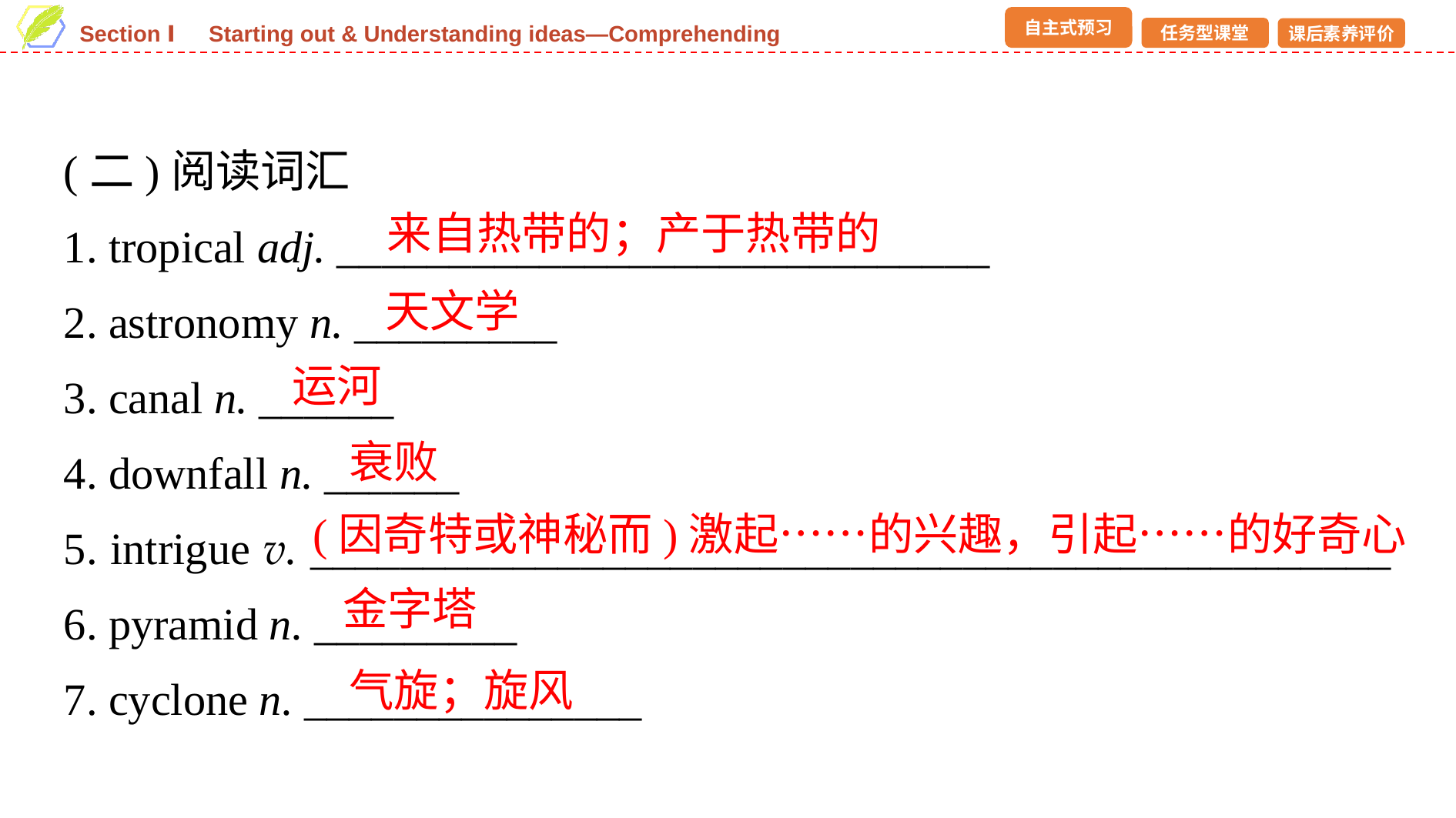

(二)阅读词汇
1. tropical adj. _____________________________
2. astronomy n. _________
3. canal n. ______
4. downfall n. ______
5. intrigue v. ________________________________________________ 6. pyramid n. _________
7. cyclone n. _______________
来自热带的；产于热带的
天文学
运河
衰败
 (因奇特或神秘而)激起……的兴趣，引起……的好奇心
金字塔
气旋；旋风